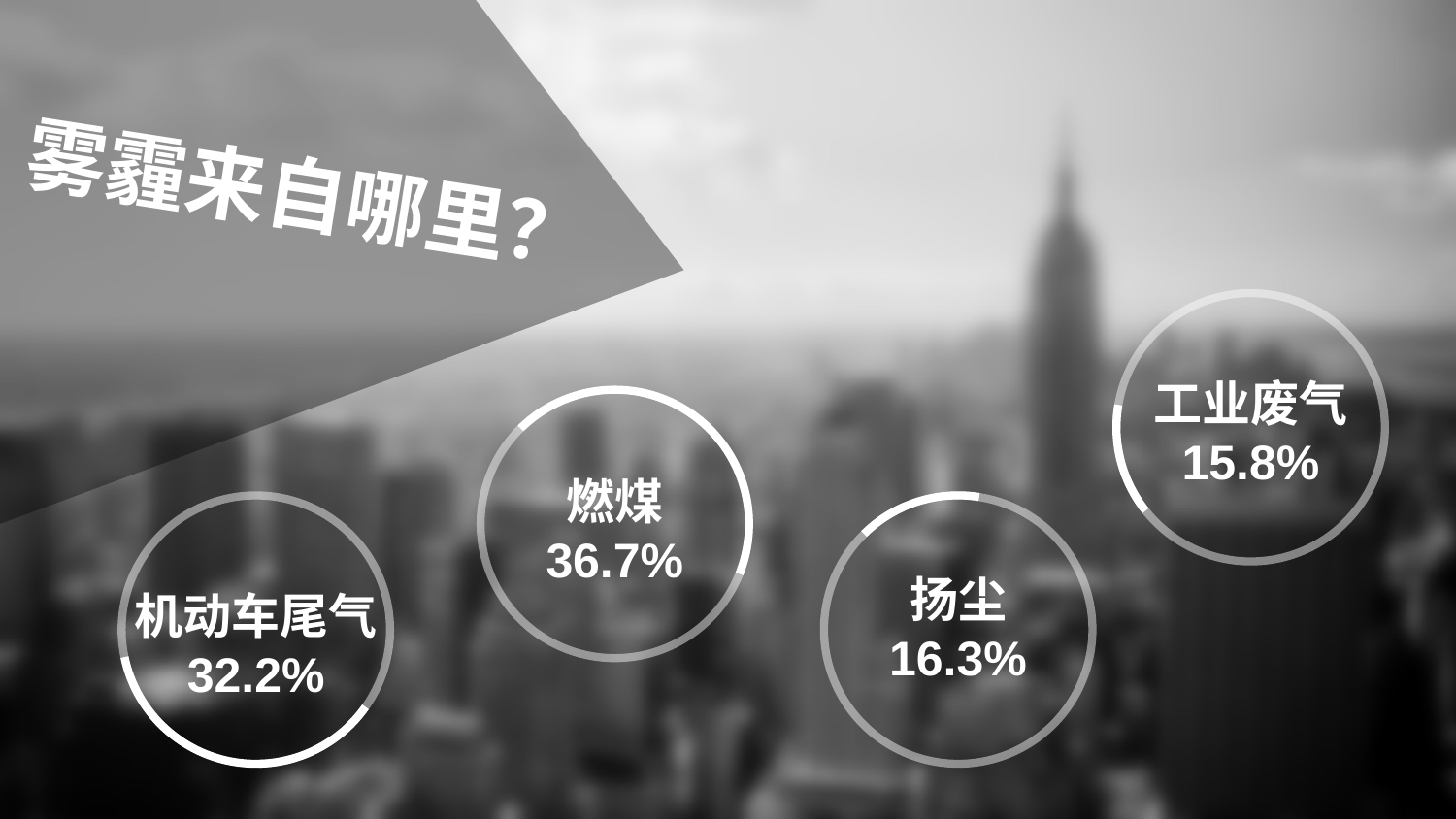

雾霾来自哪里？

工业废气
15.8%

燃煤
36.7%

扬尘
16.3%
机动车尾气
32.2%